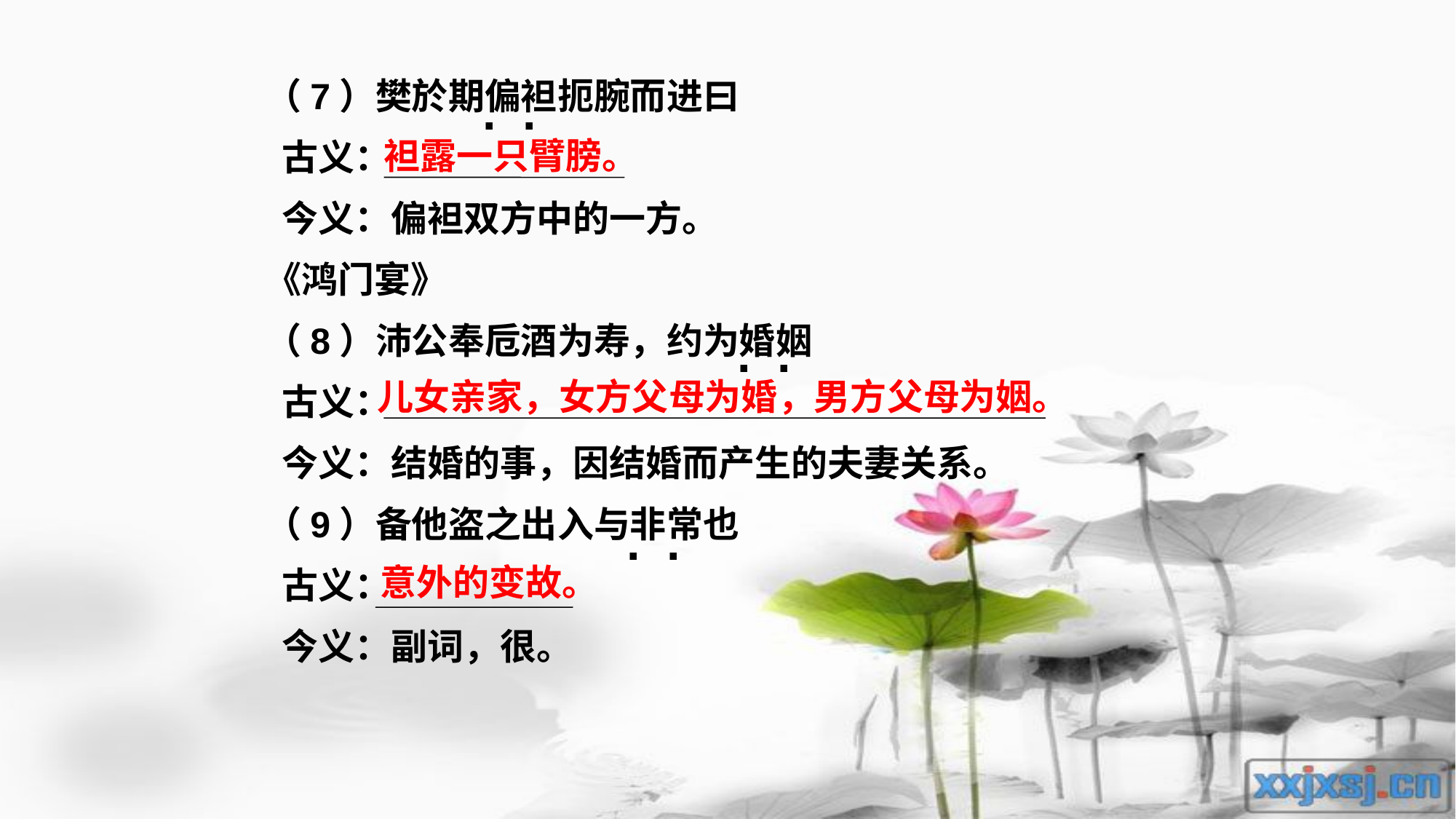

（7）樊於期偏袒扼腕而进曰
 古义：
 今义：偏袒双方中的一方。
《鸿门宴》
（8）沛公奉卮酒为寿，约为婚姻
 古义：
 今义：结婚的事，因结婚而产生的夫妻关系。
（9）备他盗之出入与非常也
 古义：
 今义：副词，很。
.  .
袒露一只臂膀。

.  .
儿女亲家，女方父母为婚，男方父母为姻。

.  .
意外的变故。